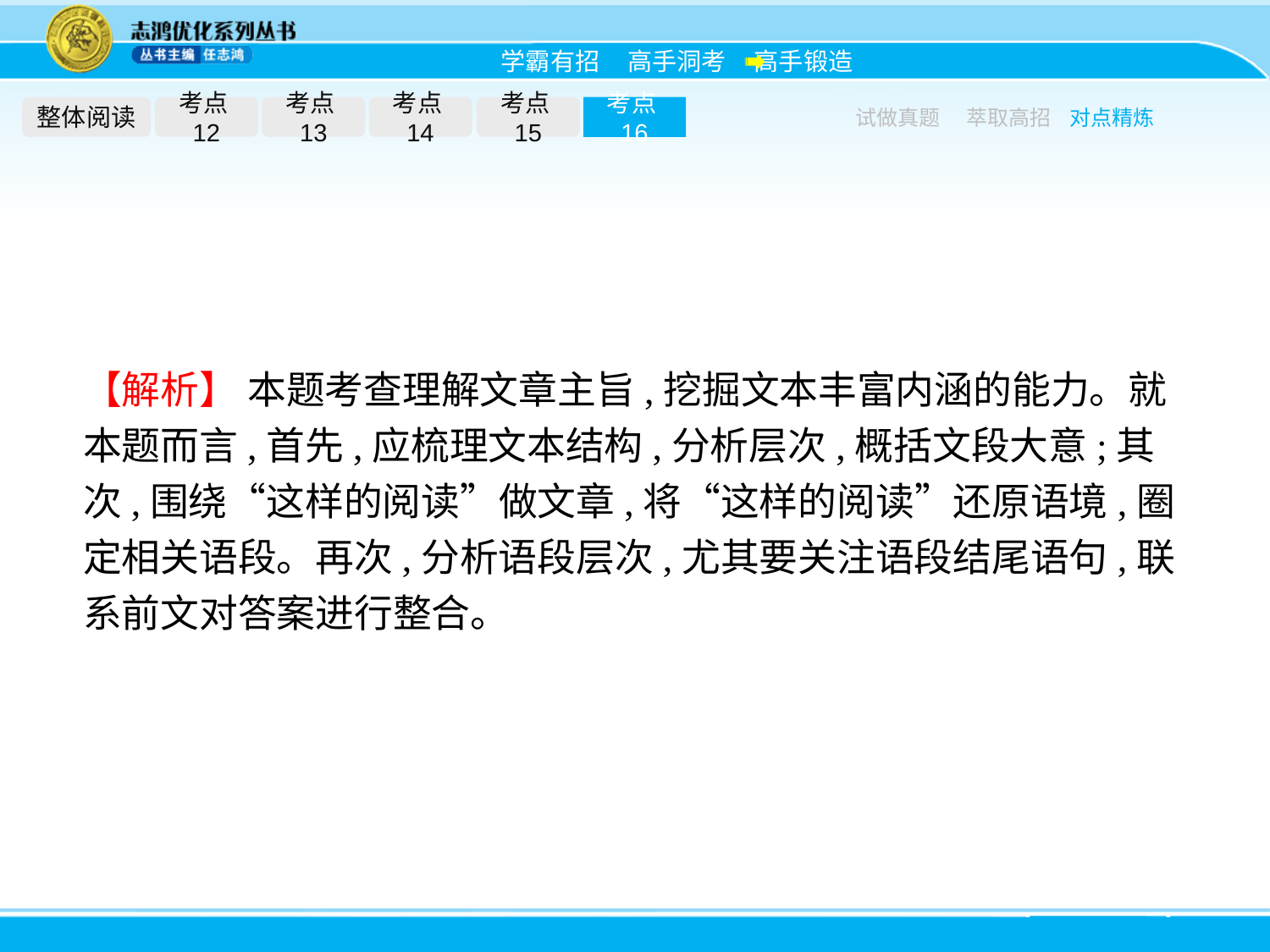

整体阅读
考点12
考点13
考点14
考点15
考点16
试做真题
萃取高招
对点精炼
【解析】 本题考查理解文章主旨,挖掘文本丰富内涵的能力。就本题而言,首先,应梳理文本结构,分析层次,概括文段大意;其次,围绕“这样的阅读”做文章,将“这样的阅读”还原语境,圈定相关语段。再次,分析语段层次,尤其要关注语段结尾语句,联系前文对答案进行整合。